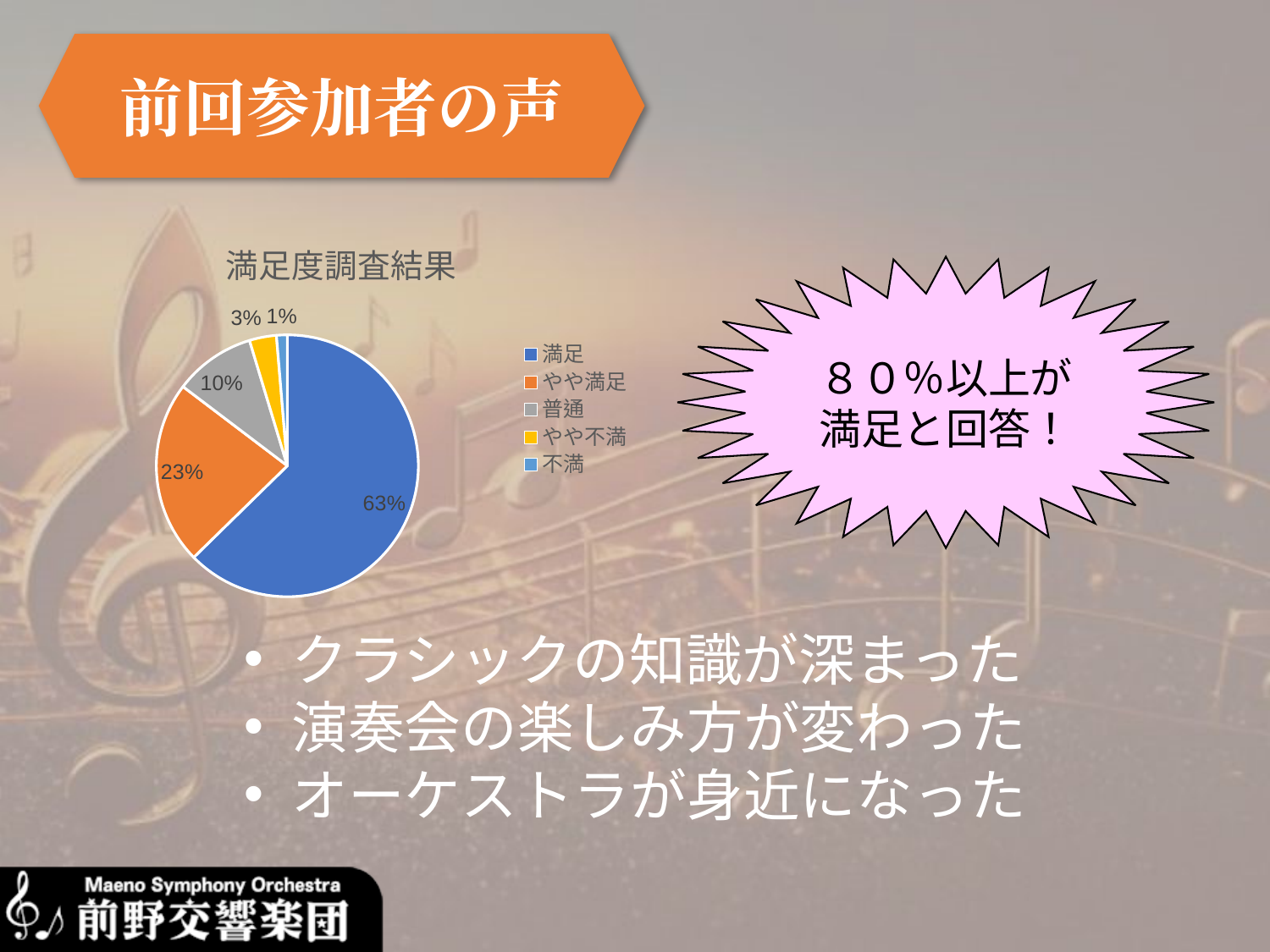

前回参加者の声

### Chart: 満足度調査結果

| Category | 回答数 |
|---|---|
| 満足 | 94.0 |
| やや満足 | 34.0 |
| 普通 | 15.0 |
| やや不満 | 5.0 |
| 不満 | 2.0 |
８０％以上が
満足と回答！
クラシックの知識が深まった
演奏会の楽しみ方が変わった
オーケストラが身近になった